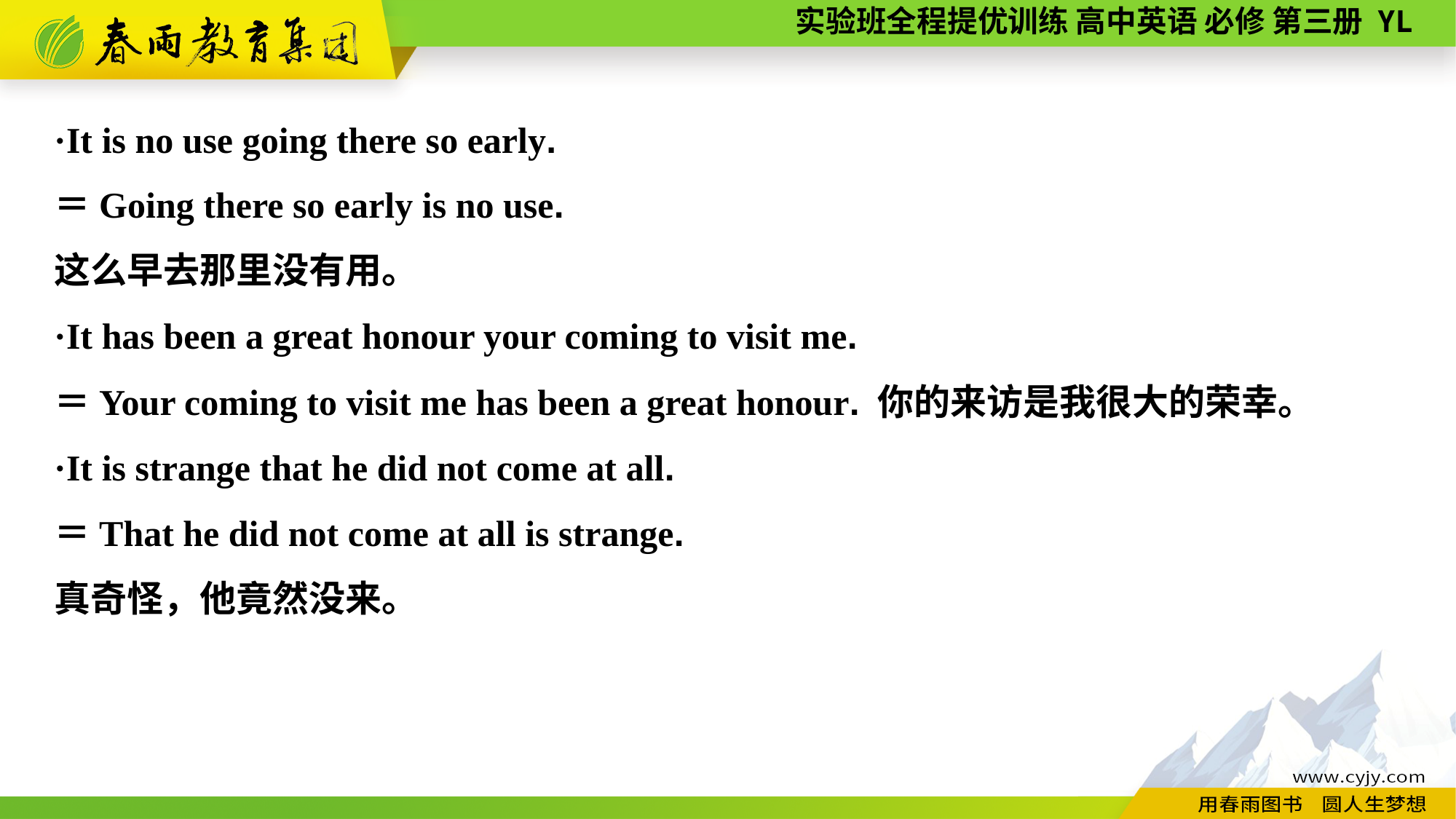

·It is no use going there so early.
＝Going there so early is no use.
这么早去那里没有用。
·It has been a great honour your coming to visit me.
＝Your coming to visit me has been a great honour. 你的来访是我很大的荣幸。
·It is strange that he did not come at all.
＝That he did not come at all is strange.
真奇怪，他竟然没来。